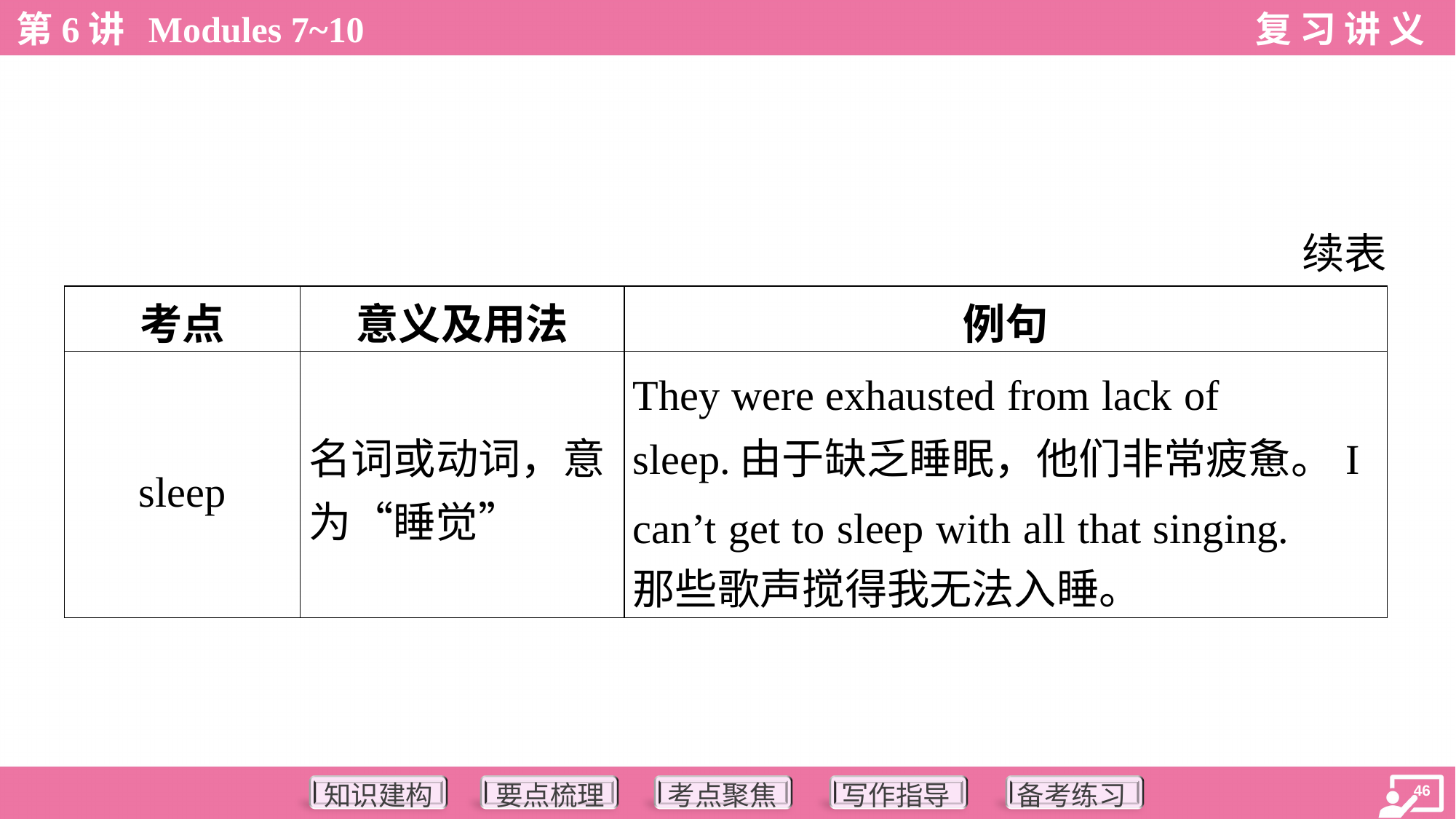

续表
| 考点 | 意义及用法 | 例句 |
| --- | --- | --- |
| sleep | 名词或动词，意 为“睡觉” | They were exhausted from lack of sleep.由于缺乏睡眠，他们非常疲惫。I can’t get to sleep with all that singing. 那些歌声搅得我无法入睡。 |